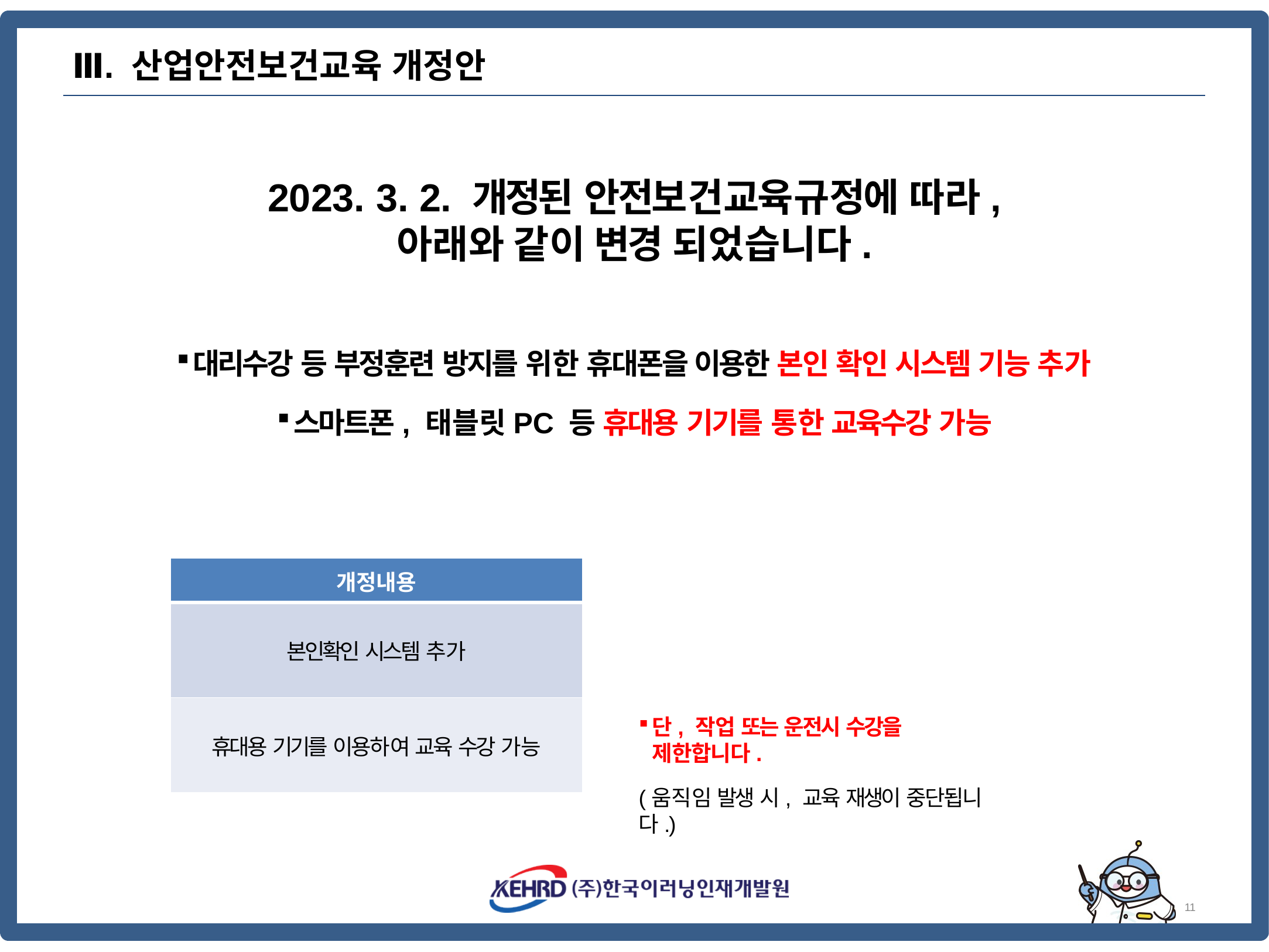

Ⅲ. 산업안전보건교육 개정안
# 2023. 3. 2. 개정된 안전보건교육규정에 따라,
아래와 같이 변경 되었습니다.
대리수강 등 부정훈련 방지를 위한 휴대폰을 이용한 본인 확인 시스템 기능 추가

스마트폰, 태블릿PC 등 휴대용 기기를 통한 교육수강 가능
| 개정내용 |
| --- |
| 본인확인 시스템 추가 |
| 휴대용 기기를 이용하여 교육 수강 가능 |
단, 작업 또는 운전시 수강을 제한합니다.
(움직임 발생 시, 교육 재생이 중단됩니다.)
11